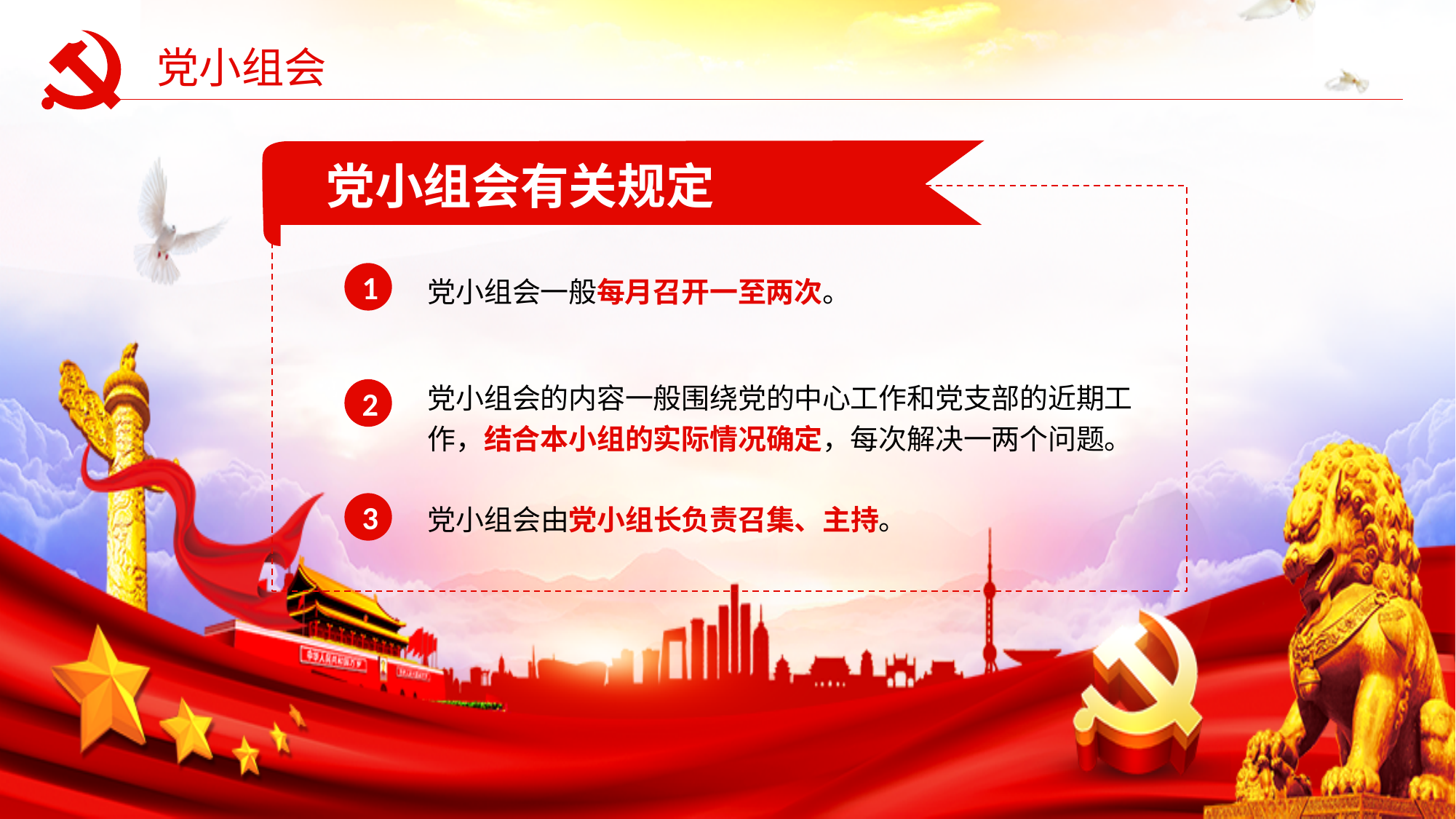

党小组会

党小组会有关规定

党小组会一般每月召开一至两次。
1
党小组会的内容一般围绕党的中心工作和党支部的近期工作，结合本小组的实际情况确定，每次解决一两个问题。
2
党小组会由党小组长负责召集、主持。
3